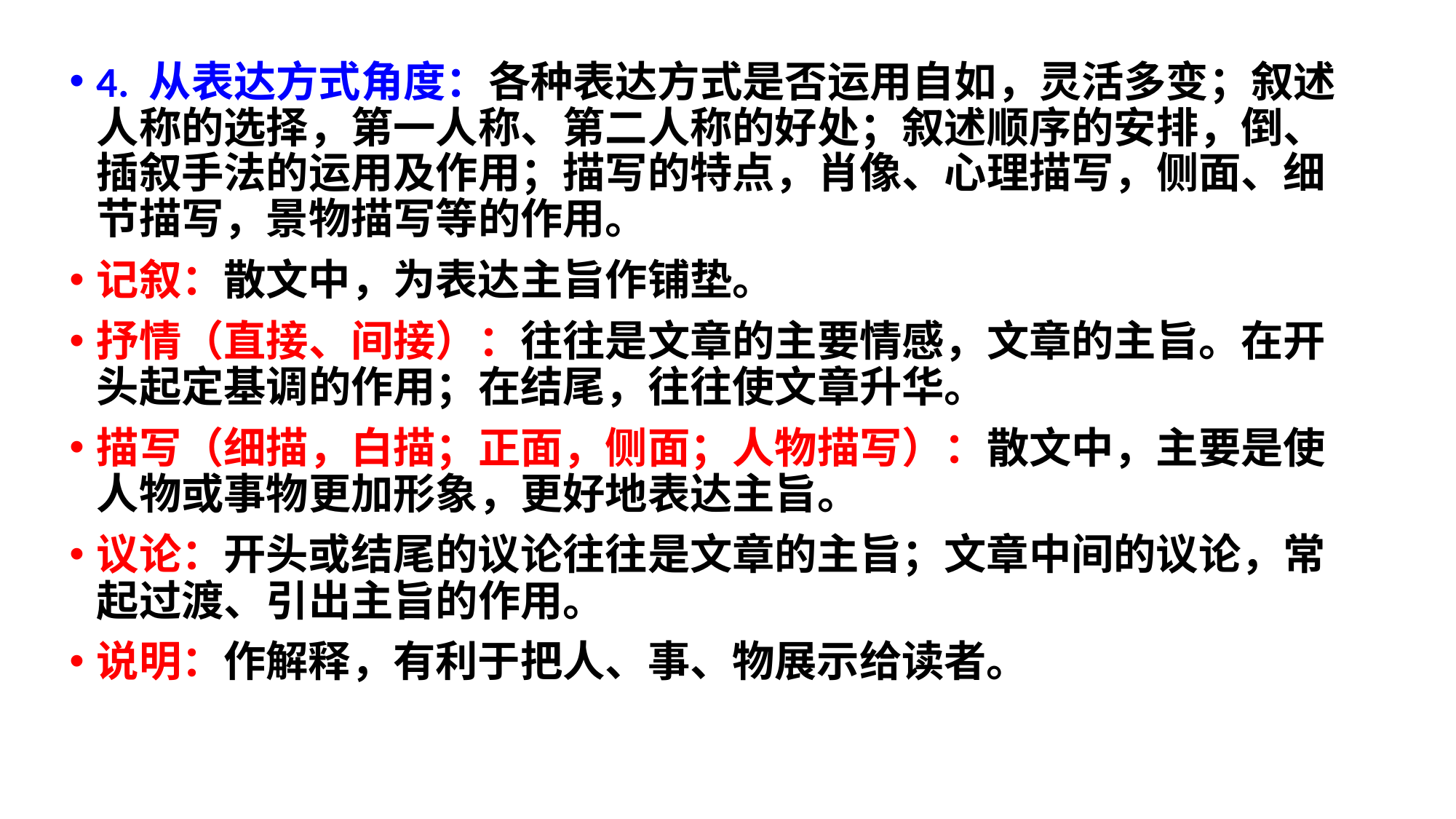

4. 从表达方式角度：各种表达方式是否运用自如，灵活多变；叙述人称的选择，第一人称、第二人称的好处；叙述顺序的安排，倒、插叙手法的运用及作用；描写的特点，肖像、心理描写，侧面、细节描写，景物描写等的作用。
记叙：散文中，为表达主旨作铺垫。
抒情（直接、间接）：往往是文章的主要情感，文章的主旨。在开头起定基调的作用；在结尾，往往使文章升华。
描写（细描，白描；正面，侧面；人物描写）：散文中，主要是使人物或事物更加形象，更好地表达主旨。
议论：开头或结尾的议论往往是文章的主旨；文章中间的议论，常起过渡、引出主旨的作用。
说明：作解释，有利于把人、事、物展示给读者。